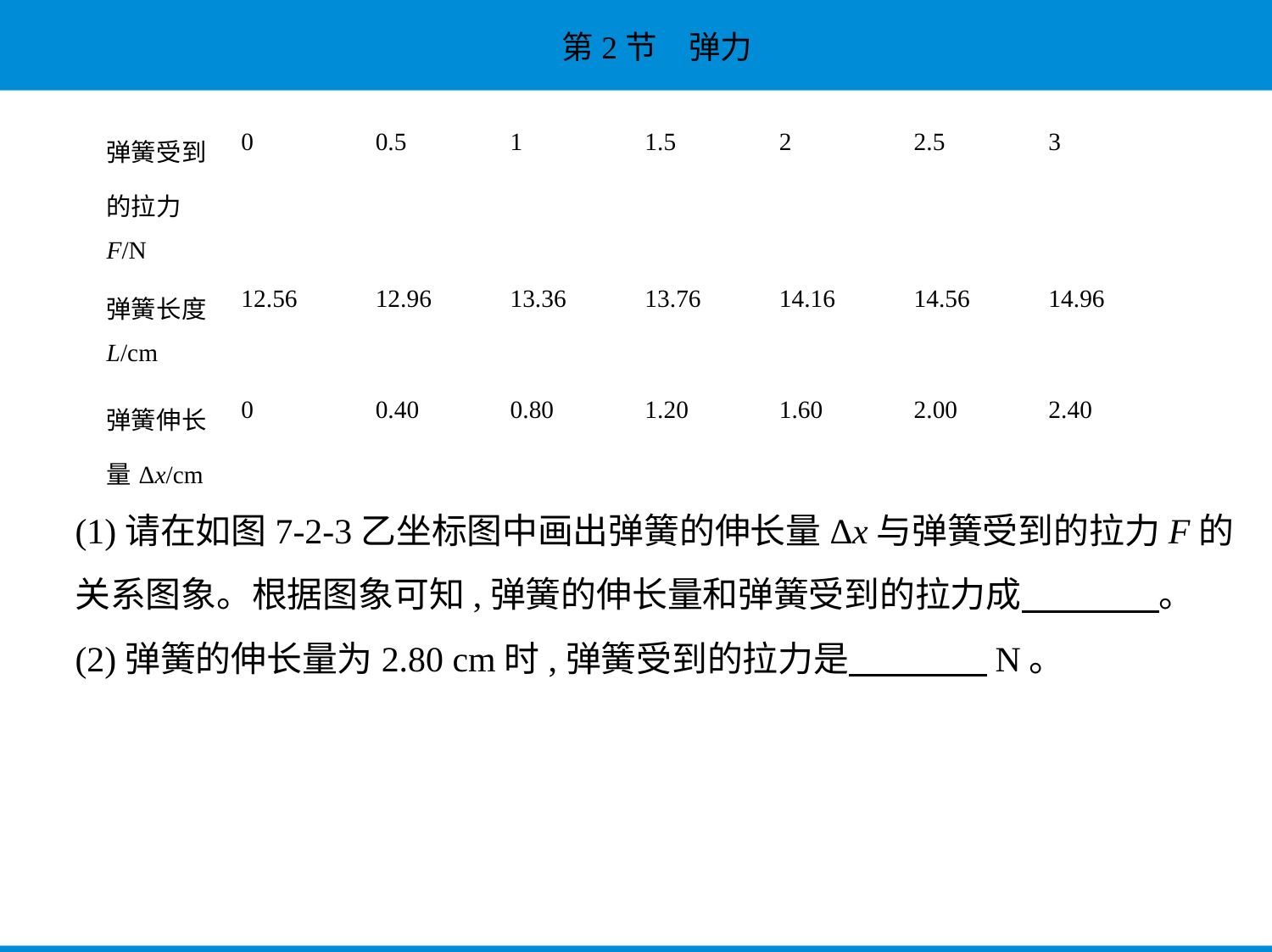

| 弹簧受到 的拉力 F/N | 0 | 0.5 | 1 | 1.5 | 2 | 2.5 | 3 |
| --- | --- | --- | --- | --- | --- | --- | --- |
| 弹簧长度 L/cm | 12.56 | 12.96 | 13.36 | 13.76 | 14.16 | 14.56 | 14.96 |
| 弹簧伸长 量Δx/cm | 0 | 0.40 | 0.80 | 1.20 | 1.60 | 2.00 | 2.40 |
(1)请在如图7-2-3乙坐标图中画出弹簧的伸长量Δx与弹簧受到的拉力F的
关系图象。根据图象可知,弹簧的伸长量和弹簧受到的拉力成　　　    。
(2)弹簧的伸长量为2.80 cm时,弹簧受到的拉力是　　　    N。